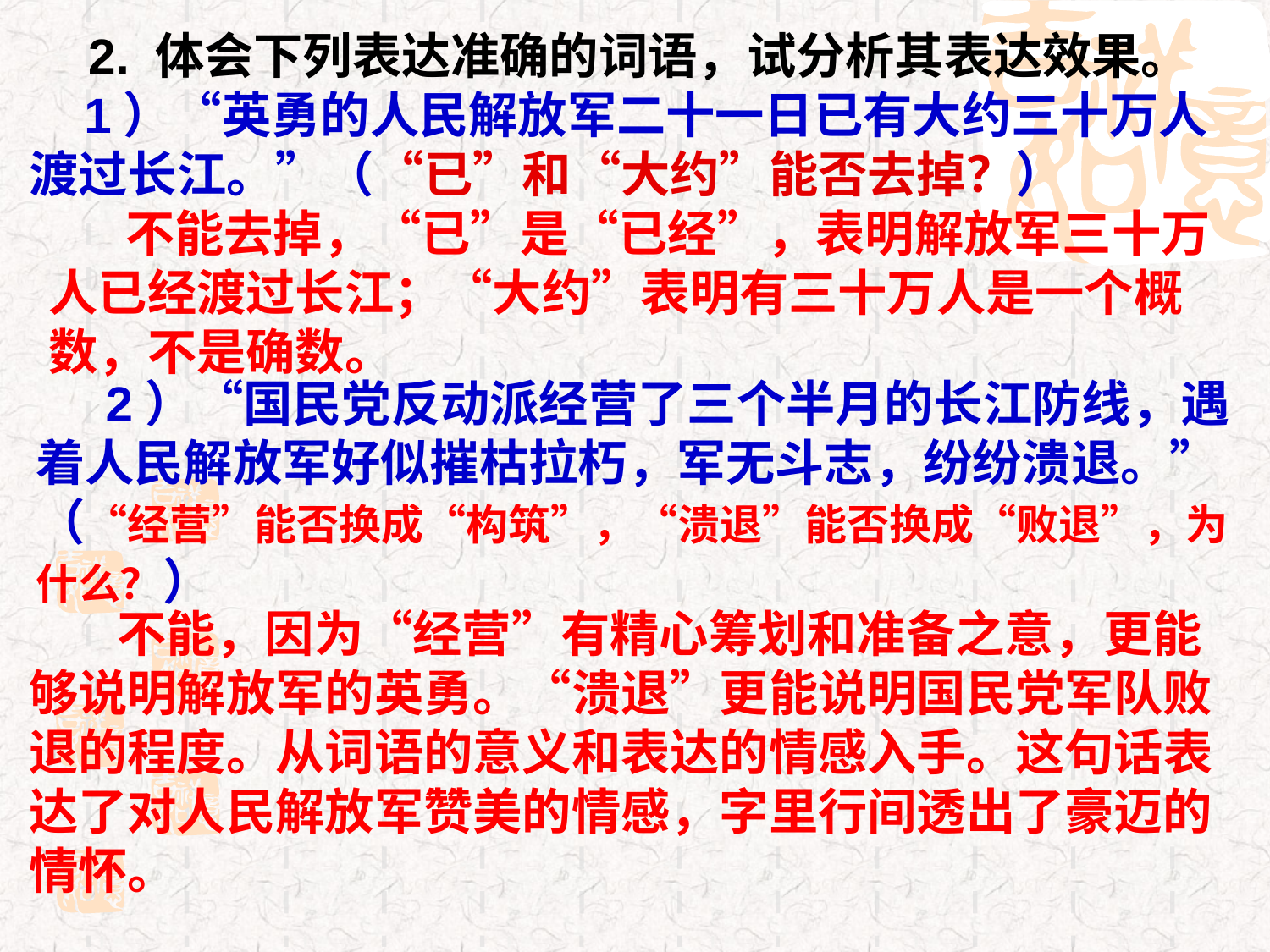

2. 体会下列表达准确的词语，试分析其表达效果。
    1）“英勇的人民解放军二十一日已有大约三十万人渡过长江。”（“已”和“大约”能否去掉？）
  不能去掉，“已”是“已经”，表明解放军三十万人已经渡过长江；“大约”表明有三十万人是一个概数，不是确数。
  2）“国民党反动派经营了三个半月的长江防线，遇着人民解放军好似摧枯拉朽，军无斗志，纷纷溃退。”（“经营”能否换成“构筑”，“溃退”能否换成“败退”，为什么？）
   不能，因为“经营”有精心筹划和准备之意，更能够说明解放军的英勇。“溃退”更能说明国民党军队败退的程度。从词语的意义和表达的情感入手。这句话表达了对人民解放军赞美的情感，字里行间透出了豪迈的情怀。